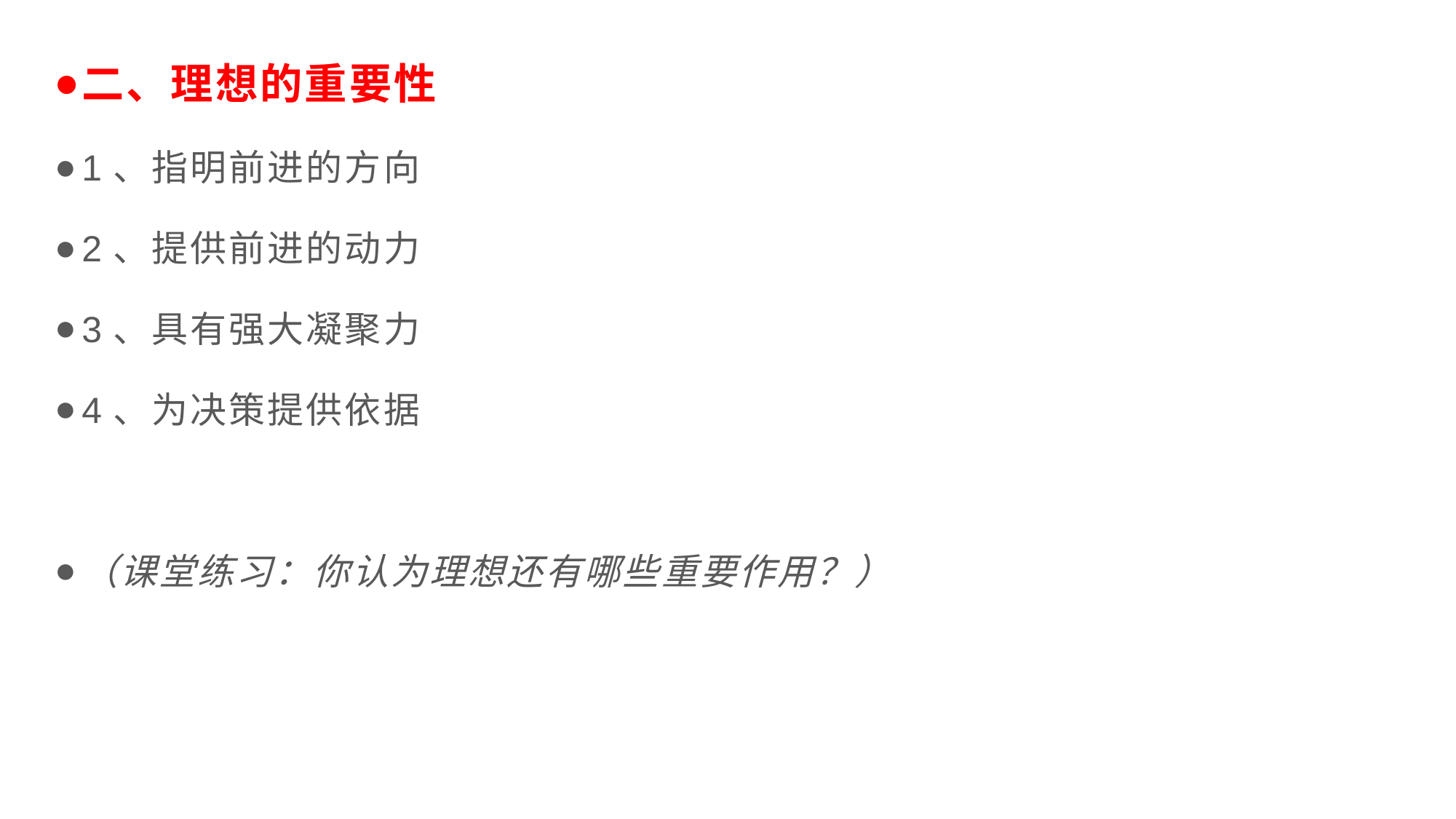

二、理想的重要性
1、指明前进的方向
2、提供前进的动力
3、具有强大凝聚力
4、为决策提供依据

（课堂练习：你认为理想还有哪些重要作用？）

6